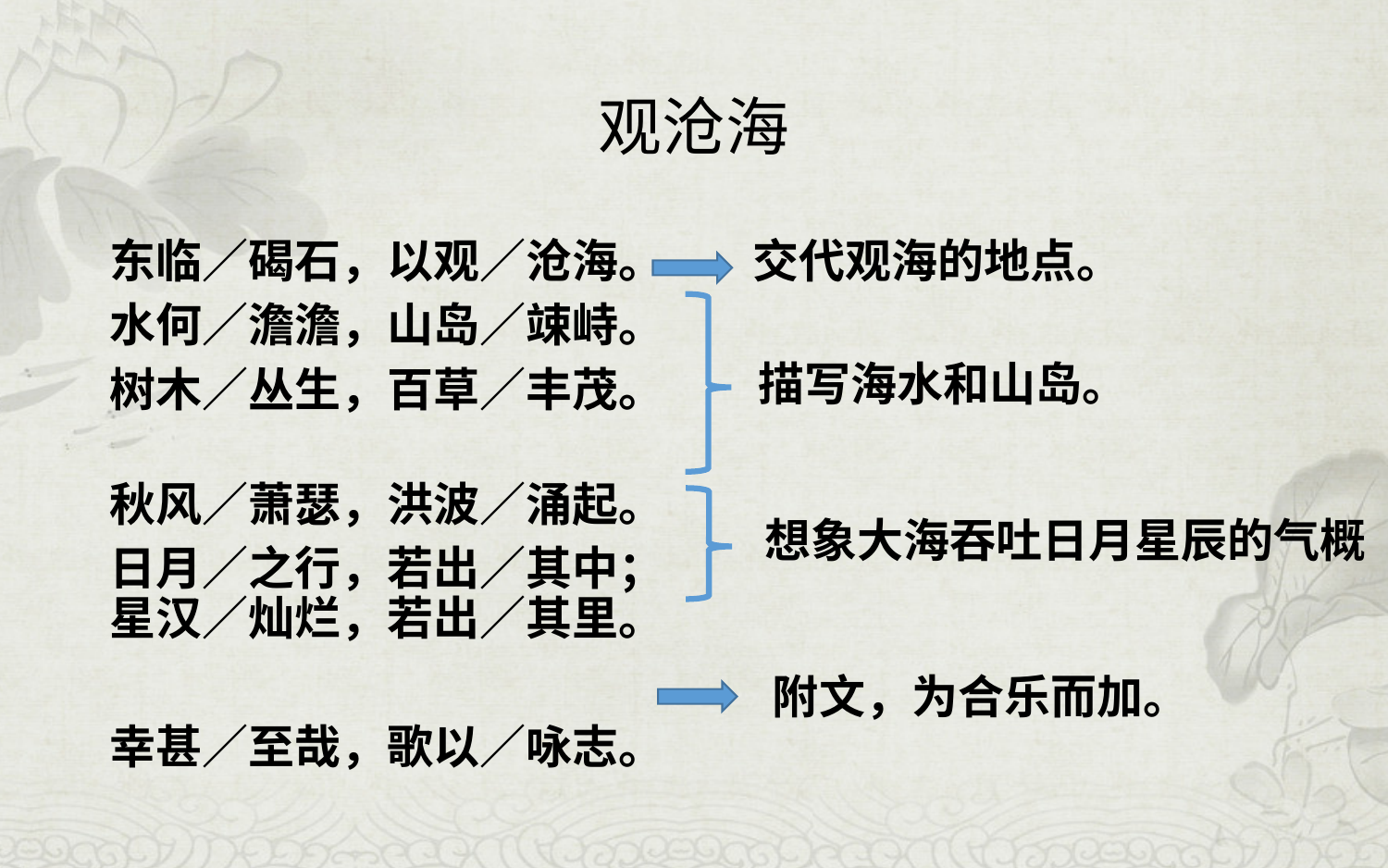

# 观沧海
东临／碣石，以观／沧海。
水何／澹澹，山岛／竦峙。
树木／丛生，百草／丰茂。
秋风／萧瑟，洪波／涌起。
日月／之行，若出／其中；星汉／灿烂，若出／其里。

幸甚／至哉，歌以／咏志。

交代观海的地点。

描写海水和山岛。

想象大海吞吐日月星辰的气概
附文，为合乐而加。